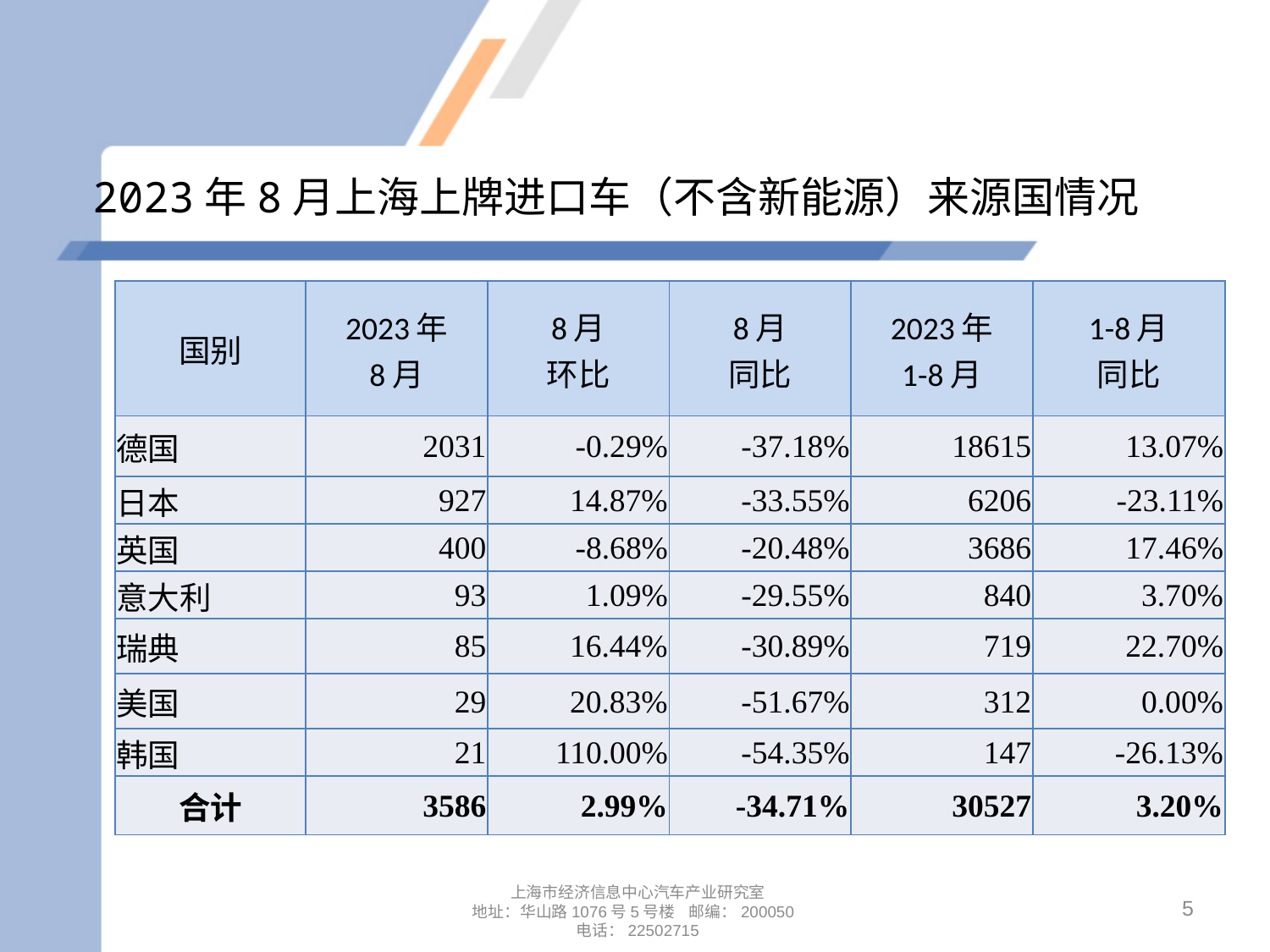

# 2023年8月上海上牌进口车（不含新能源）来源国情况
| 国别 | 2023年 8月 | 8月 环比 | 8月 同比 | 2023年 1-8月 | 1-8月 同比 |
| --- | --- | --- | --- | --- | --- |
| 德国 | 2031 | -0.29% | -37.18% | 18615 | 13.07% |
| 日本 | 927 | 14.87% | -33.55% | 6206 | -23.11% |
| 英国 | 400 | -8.68% | -20.48% | 3686 | 17.46% |
| 意大利 | 93 | 1.09% | -29.55% | 840 | 3.70% |
| 瑞典 | 85 | 16.44% | -30.89% | 719 | 22.70% |
| 美国 | 29 | 20.83% | -51.67% | 312 | 0.00% |
| 韩国 | 21 | 110.00% | -54.35% | 147 | -26.13% |
| 合计 | 3586 | 2.99% | -34.71% | 30527 | 3.20% |

5
上海市经济信息中心汽车产业研究室
地址：华山路1076号5号楼    邮编：200050
电话：22502715